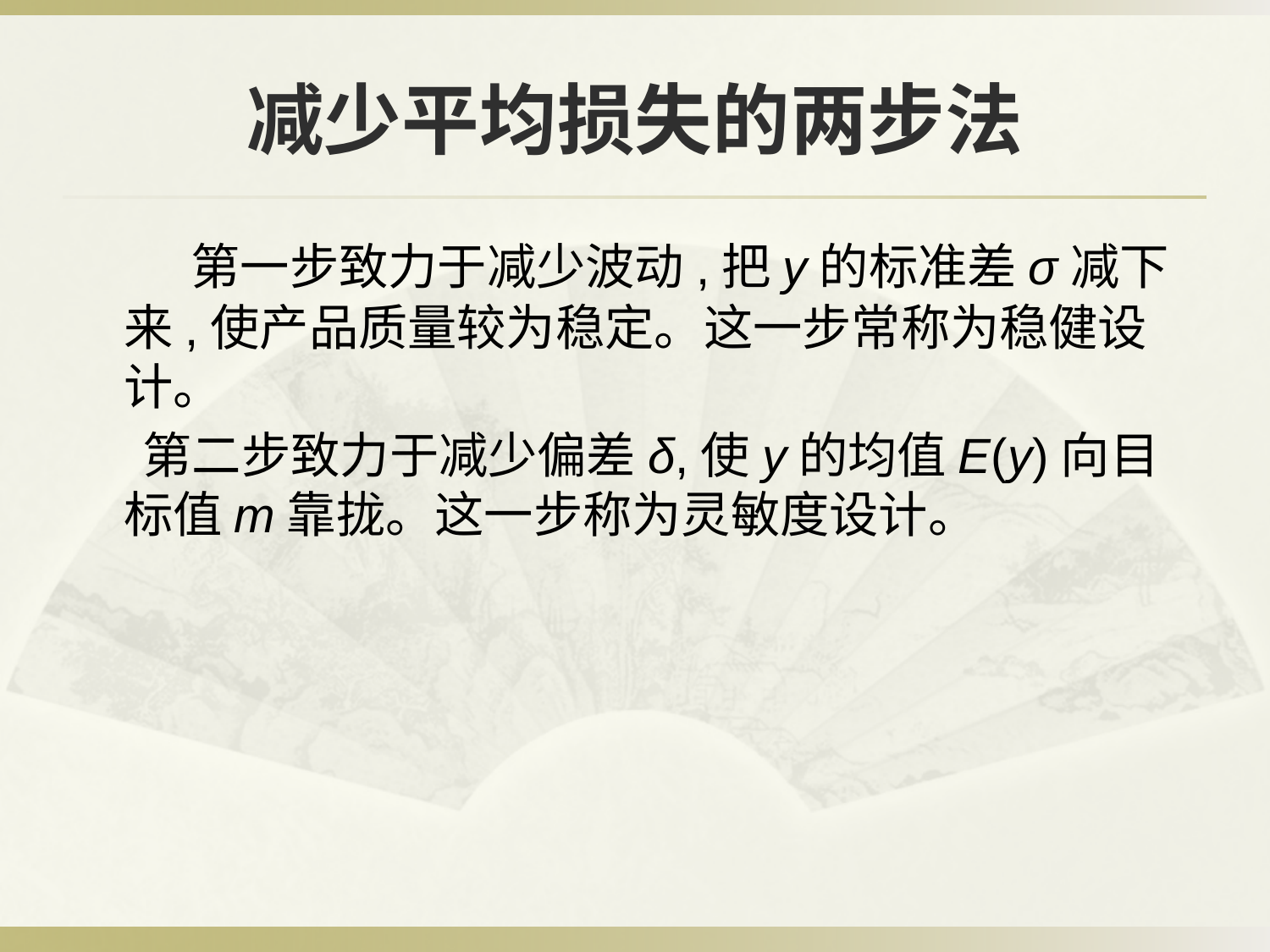

# 减少平均损失的两步法
        第一步致力于减少波动,把y的标准差σ减下来,使产品质量较为稳定。这一步常称为稳健设计。
     第二步致力于减少偏差δ,使y的均值E(y)向目标值m靠拢。这一步称为灵敏度设计。